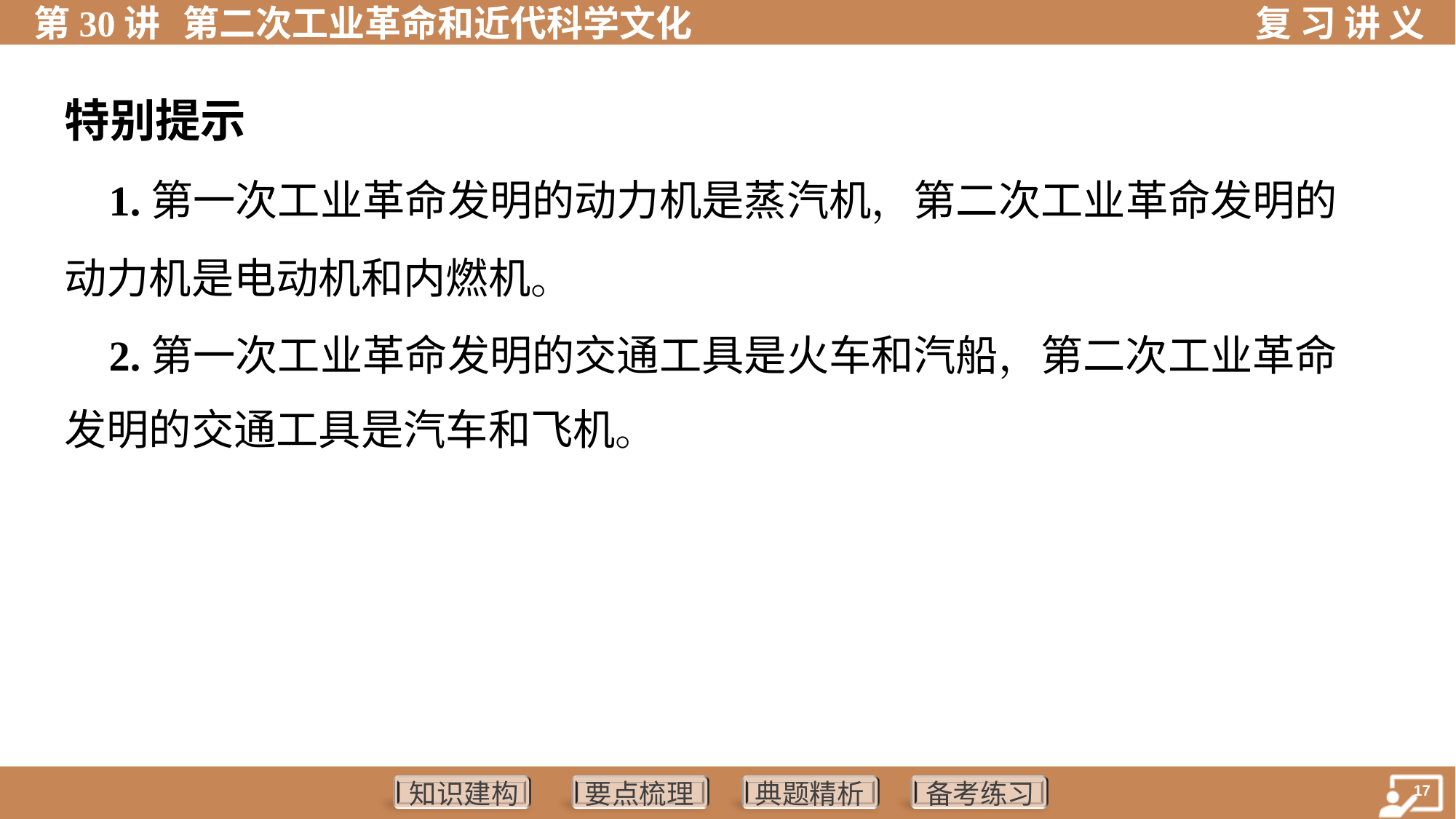

特别提示
    1.第一次工业革命发明的动力机是蒸汽机，第二次工业革命发明的
动力机是电动机和内燃机。
    2.第一次工业革命发明的交通工具是火车和汽船，第二次工业革命
发明的交通工具是汽车和飞机。